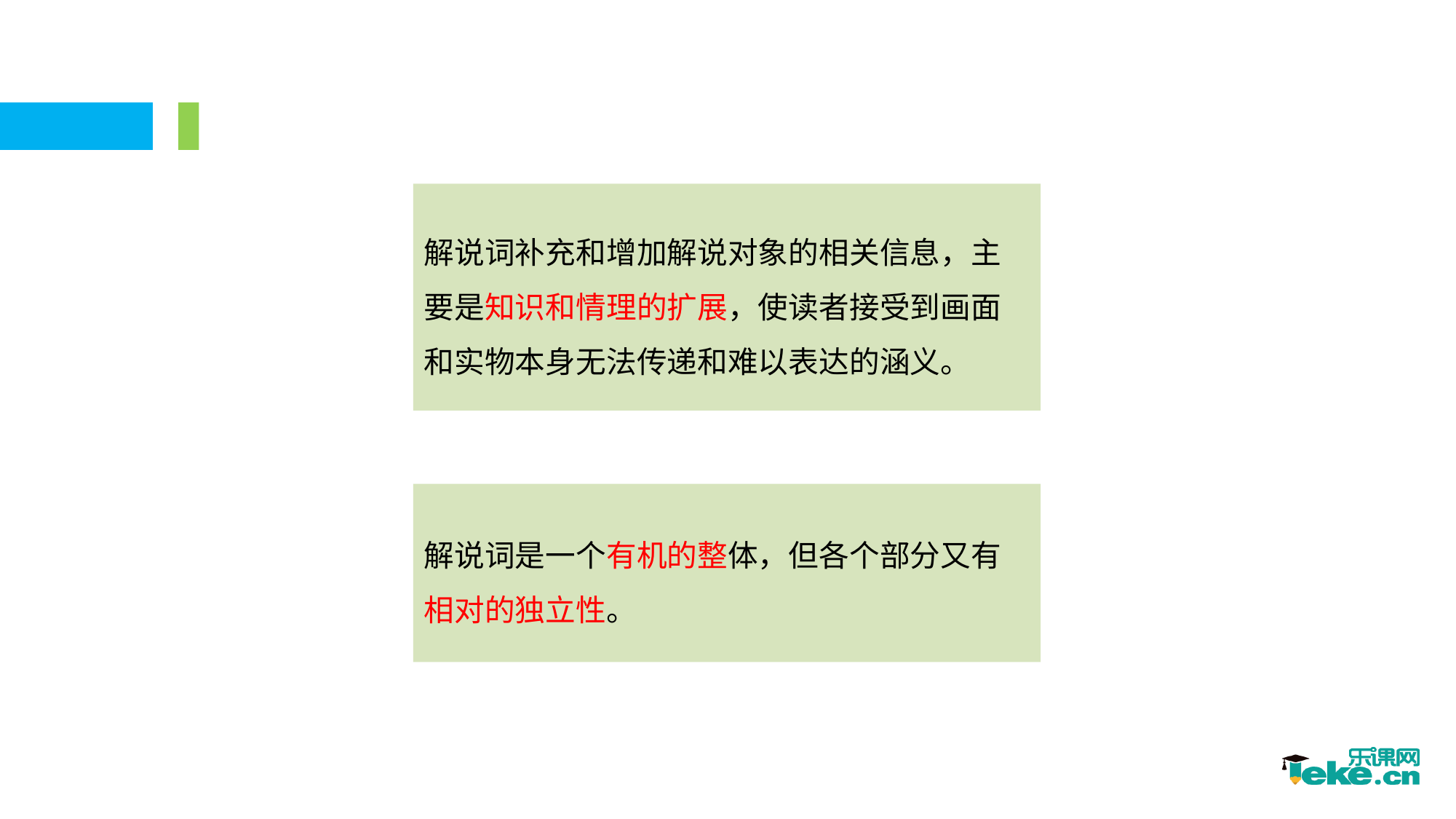

解说词补充和增加解说对象的相关信息，主要是知识和情理的扩展，使读者接受到画面和实物本身无法传递和难以表达的涵义。

解说词是一个有机的整体，但各个部分又有相对的独立性。